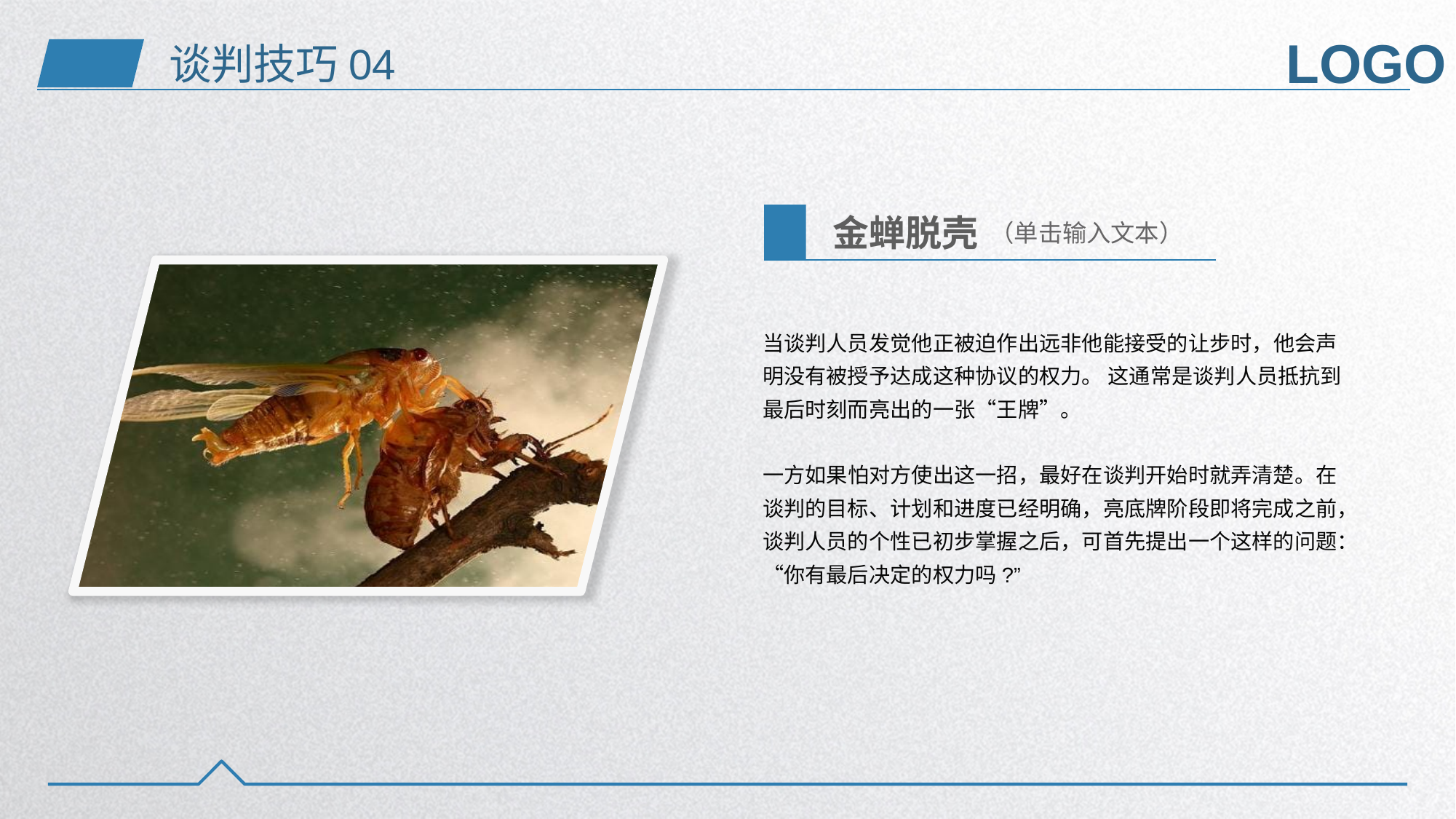

谈判技巧04

金蝉脱壳
（单击输入文本）

当谈判人员发觉他正被迫作出远非他能接受的让步时，他会声明没有被授予达成这种协议的权力。 这通常是谈判人员抵抗到最后时刻而亮出的一张“王牌”。

一方如果怕对方使出这一招，最好在谈判开始时就弄清楚。在谈判的目标、计划和进度已经明确，亮底牌阶段即将完成之前，谈判人员的个性已初步掌握之后，可首先提出一个这样的问题：“你有最后决定的权力吗?”